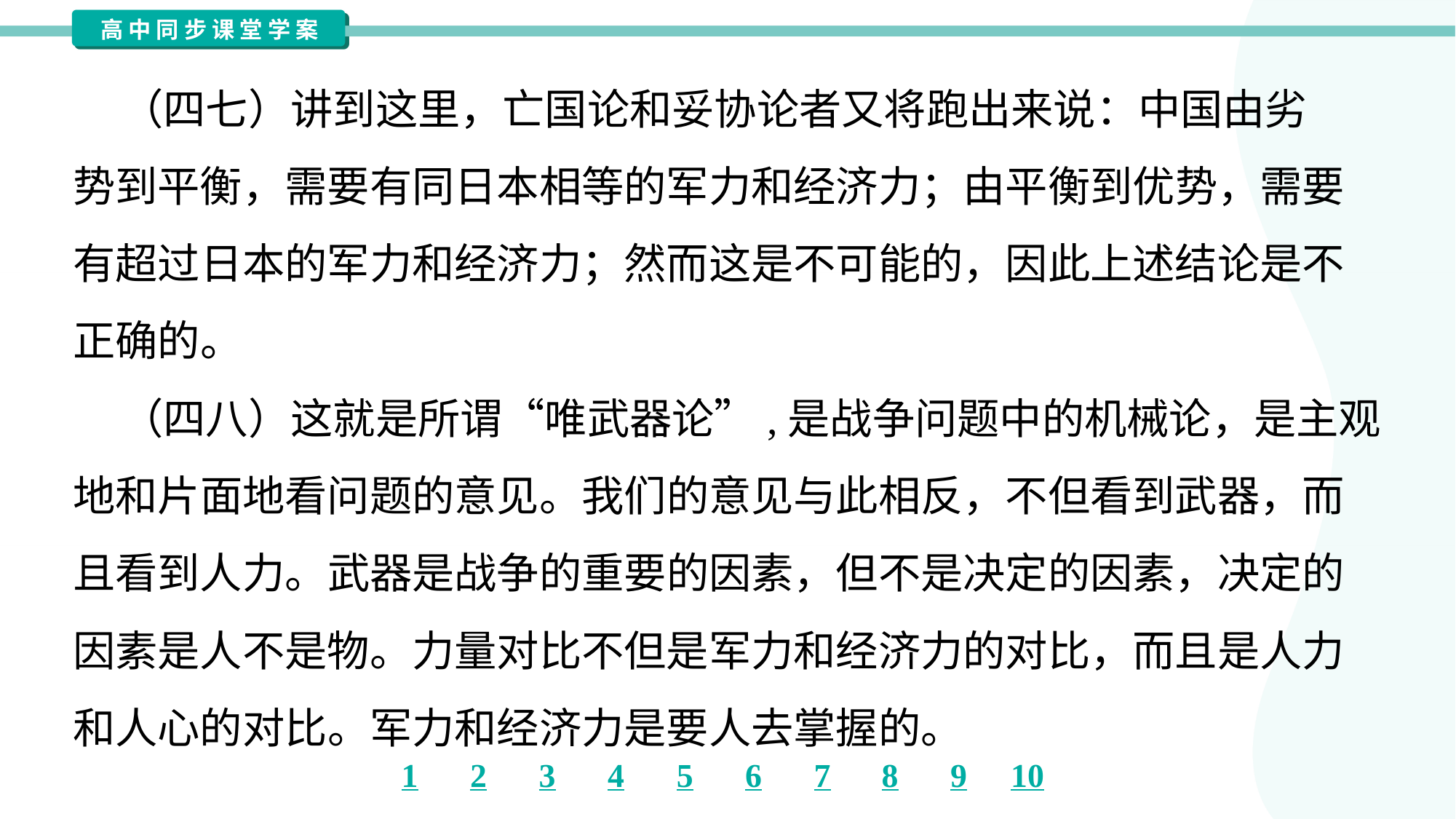

（四七）讲到这里，亡国论和妥协论者又将跑出来说：中国由劣
势到平衡，需要有同日本相等的军力和经济力；由平衡到优势，需要
有超过日本的军力和经济力；然而这是不可能的，因此上述结论是不
正确的。
    （四八）这就是所谓“唯武器论”,是战争问题中的机械论，是主观
地和片面地看问题的意见。我们的意见与此相反，不但看到武器，而
且看到人力。武器是战争的重要的因素，但不是决定的因素，决定的
因素是人不是物。力量对比不但是军力和经济力的对比，而且是人力
和人心的对比。军力和经济力是要人去掌握的。